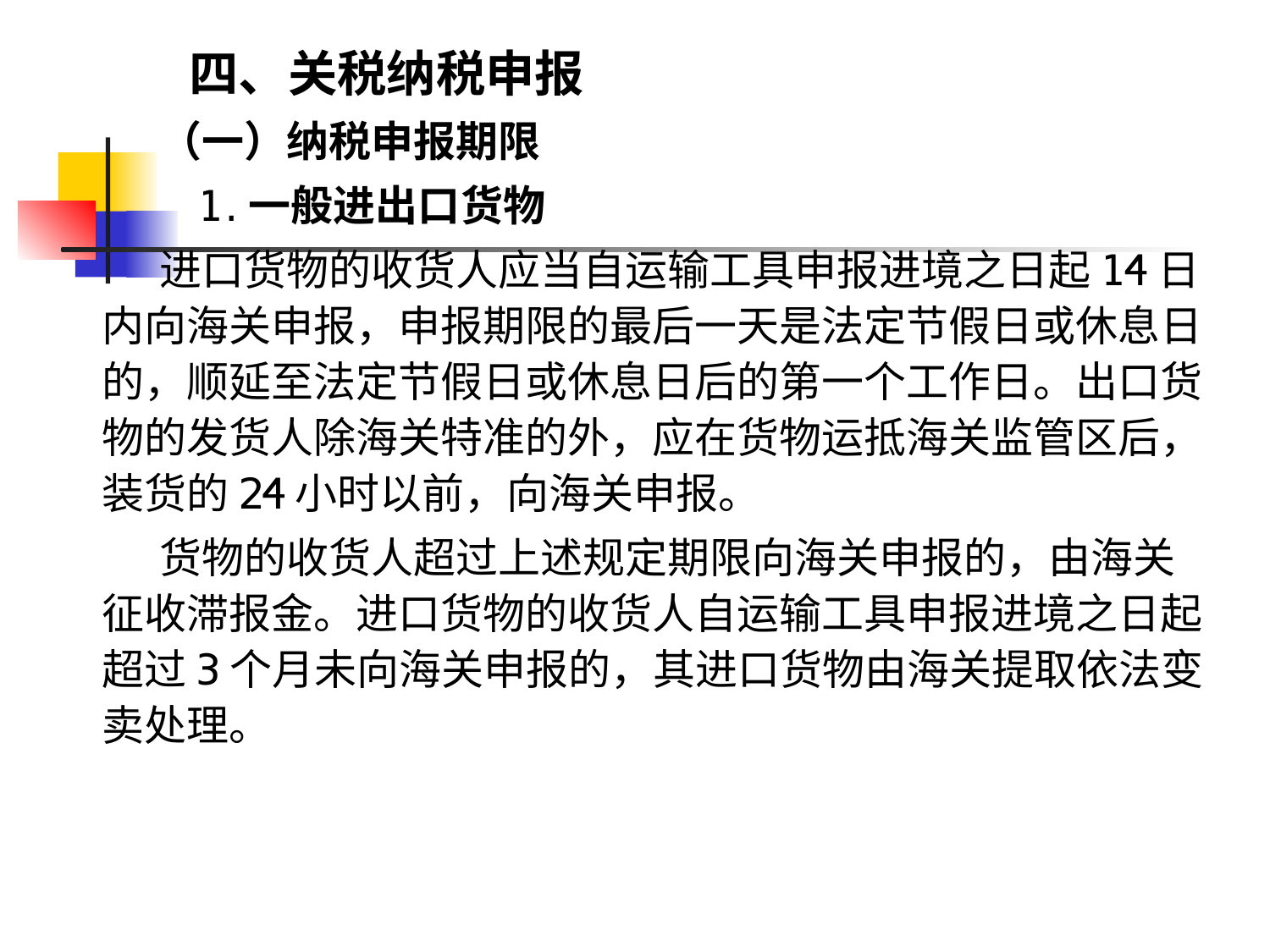

四、关税纳税申报
          （一）纳税申报期限
           1.一般进出口货物
          进口货物的收货人应当自运输工具申报进境之日起14日内向海关申报，申报期限的最后一天是法定节假日或休息日的，顺延至法定节假日或休息日后的第一个工作日。出口货物的发货人除海关特准的外，应在货物运抵海关监管区后，装货的24小时以前，向海关申报。
          货物的收货人超过上述规定期限向海关申报的，由海关征收滞报金。进口货物的收货人自运输工具申报进境之日起超过3个月未向海关申报的，其进口货物由海关提取依法变卖处理。